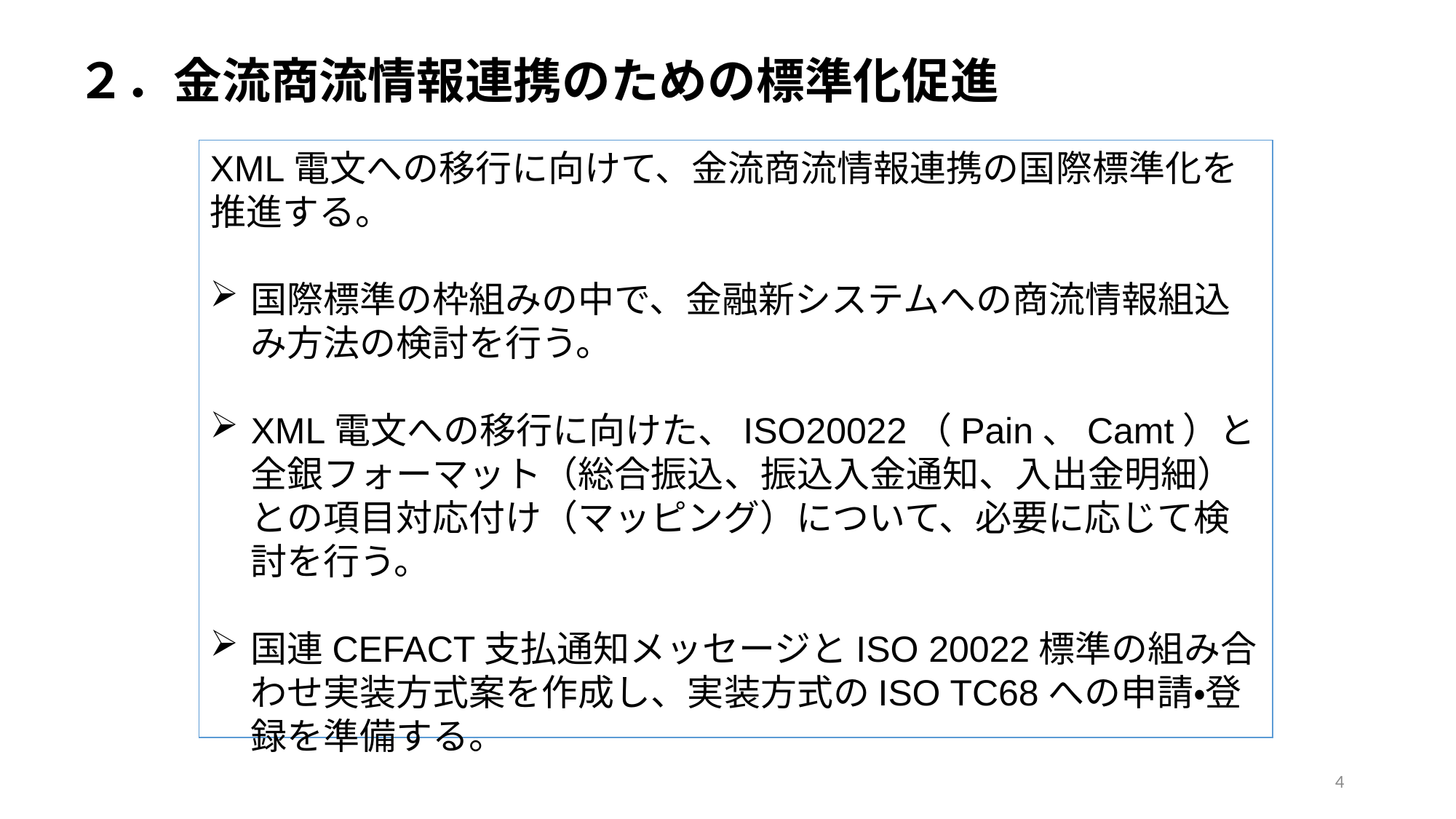

２．金流商流情報連携のための標準化促進
XML電文への移行に向けて、金流商流情報連携の国際標準化を推進する。

国際標準の枠組みの中で、金融新システムへの商流情報組込み方法の検討を行う。

XML電文への移行に向けた、ISO20022（Pain、Camt）と全銀フォーマット（総合振込、振込入金通知、入出金明細）との項目対応付け（マッピング）について、必要に応じて検討を行う。

国連CEFACT支払通知メッセージとISO 20022標準の組み合わせ実装方式案を作成し、実装方式のISO TC68への申請・登録を準備する。

4